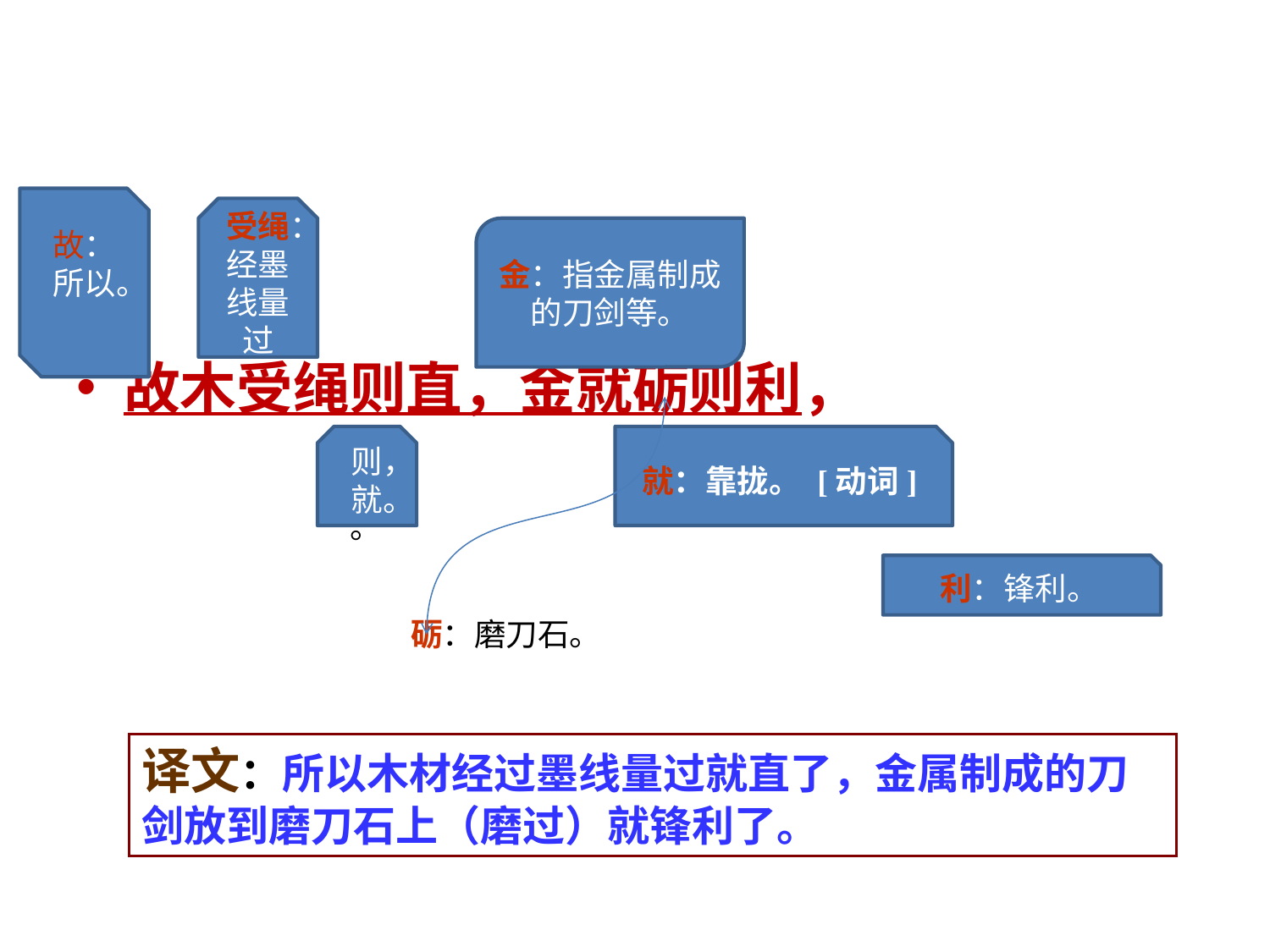

故：所以。

故木受绳则直，金就砺则利，
受绳：经墨线量过
金：指金属制成的刀剑等。
则，就。
就：靠拢。 [动词]
。
。

      砺：磨刀石。
利：锋利。
译文：所以木材经过墨线量过就直了，金属制成的刀剑放到磨刀石上（磨过）就锋利了。